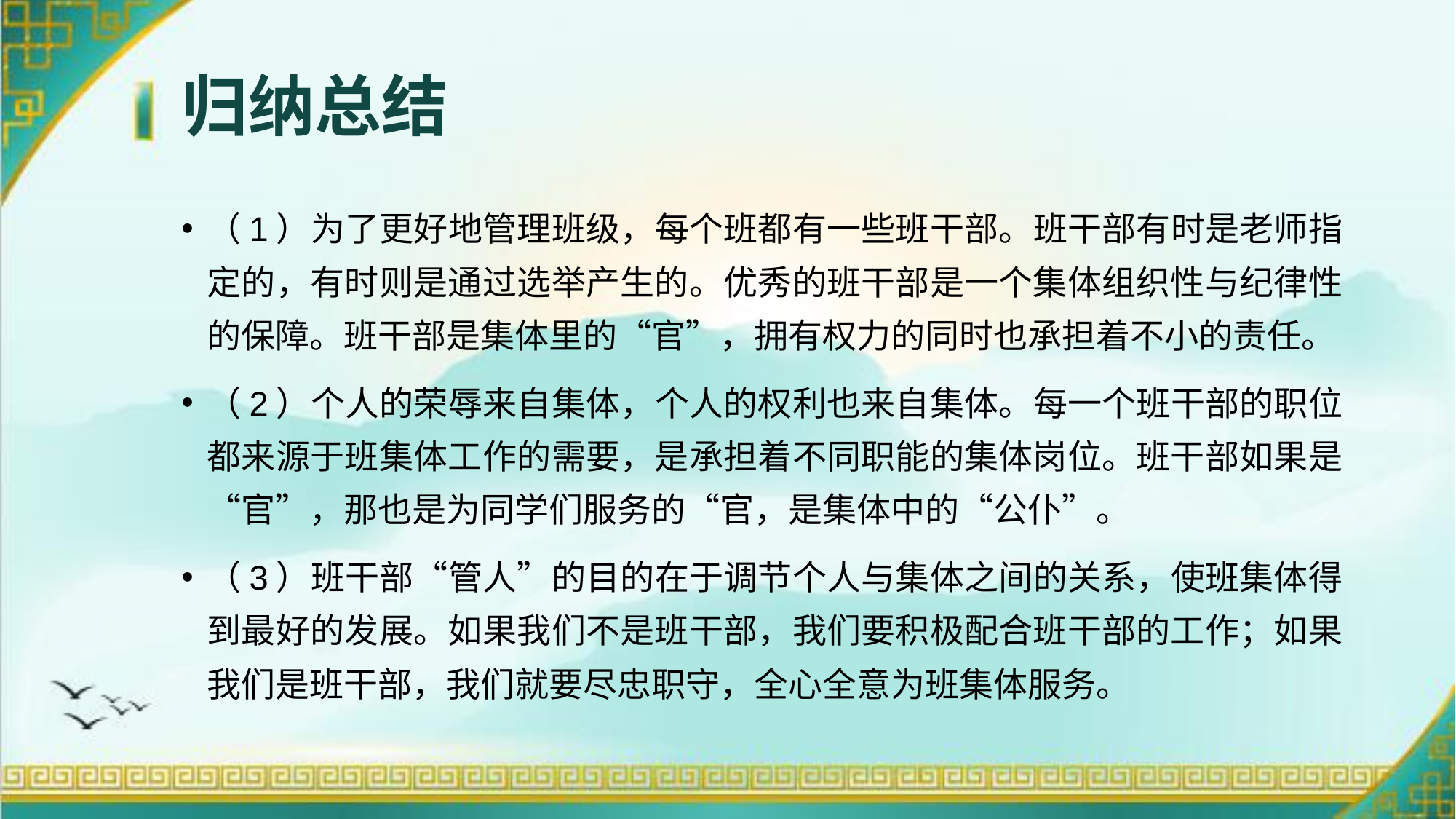

# 归纳总结
（1）为了更好地管理班级，每个班都有一些班干部。班干部有时是老师指定的，有时则是通过选举产生的。优秀的班干部是一个集体组织性与纪律性的保障。班干部是集体里的“官”，拥有权力的同时也承担着不小的责任。
（2）个人的荣辱来自集体，个人的权利也来自集体。每一个班干部的职位都来源于班集体工作的需要，是承担着不同职能的集体岗位。班干部如果是“官”，那也是为同学们服务的“官，是集体中的“公仆”。
（3）班干部“管人”的目的在于调节个人与集体之间的关系，使班集体得到最好的发展。如果我们不是班干部，我们要积极配合班干部的工作；如果我们是班干部，我们就要尽忠职守，全心全意为班集体服务。